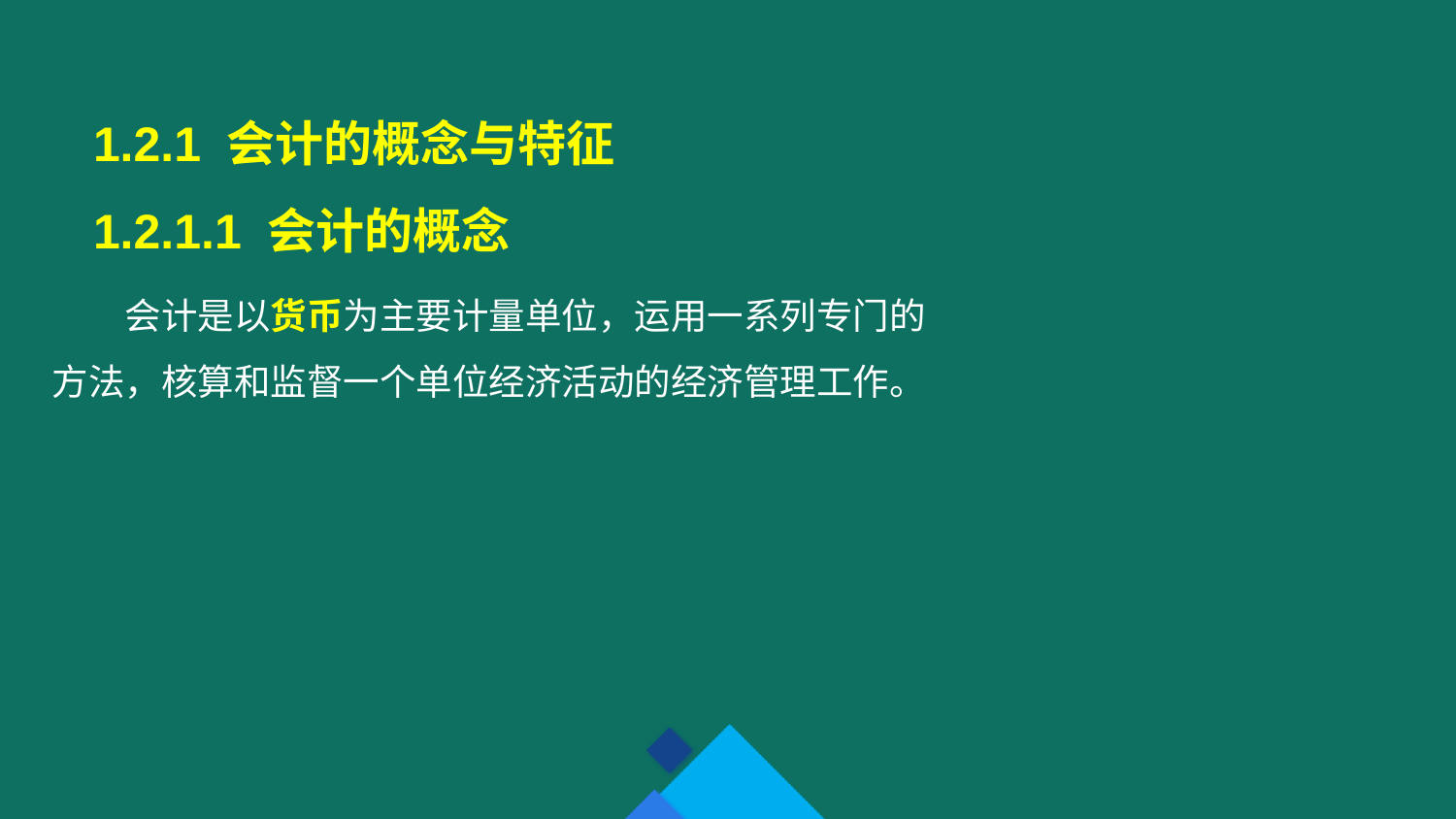

1.2.1 会计的概念与特征
1.2.1.1 会计的概念

会计是以货币为主要计量单位，运用一系列专门的方法，核算和监督一个单位经济活动的经济管理工作。